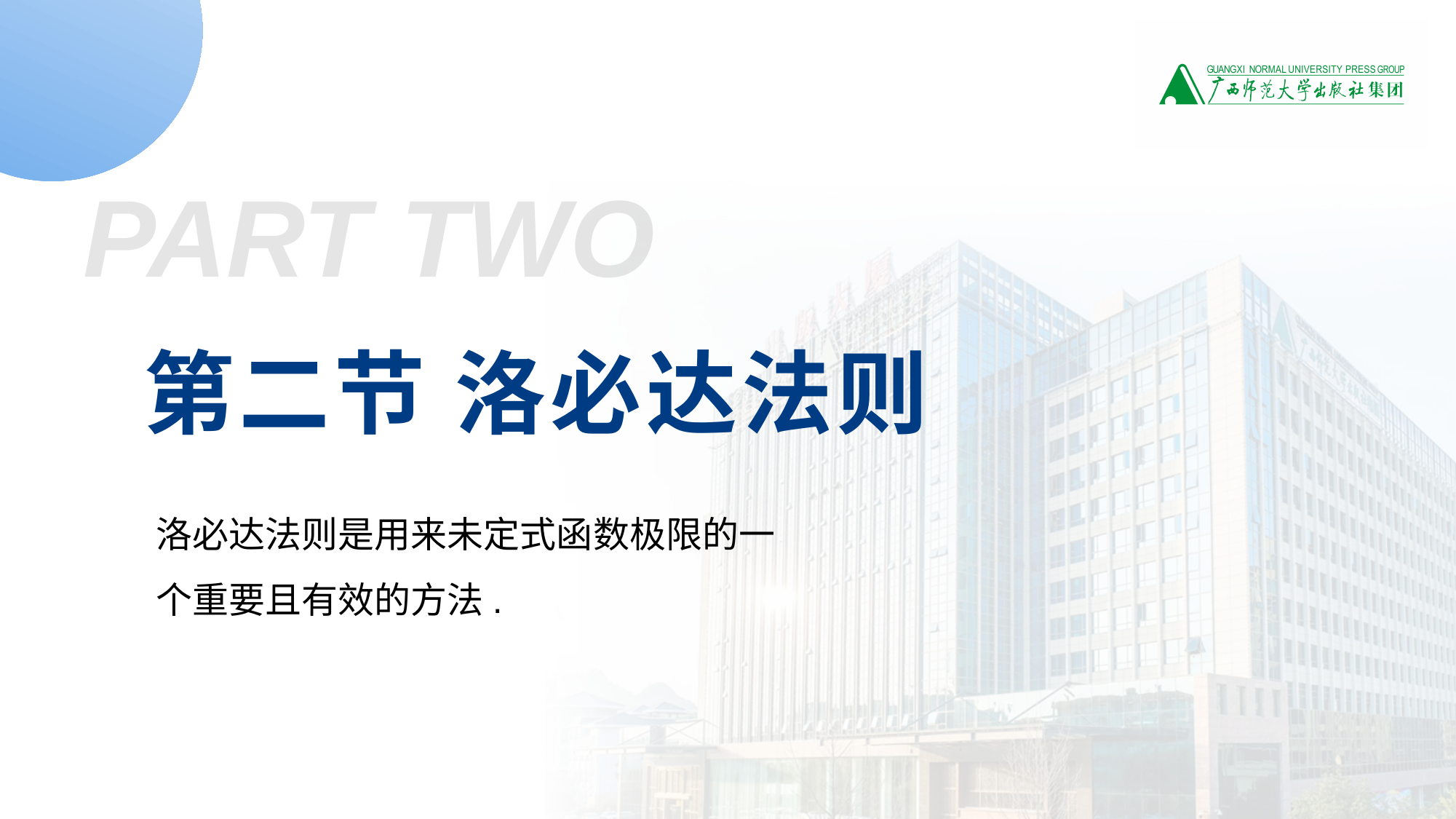

PART TWO
第二节 洛必达法则
洛必达法则是用来未定式函数极限的一个重要且有效的方法.